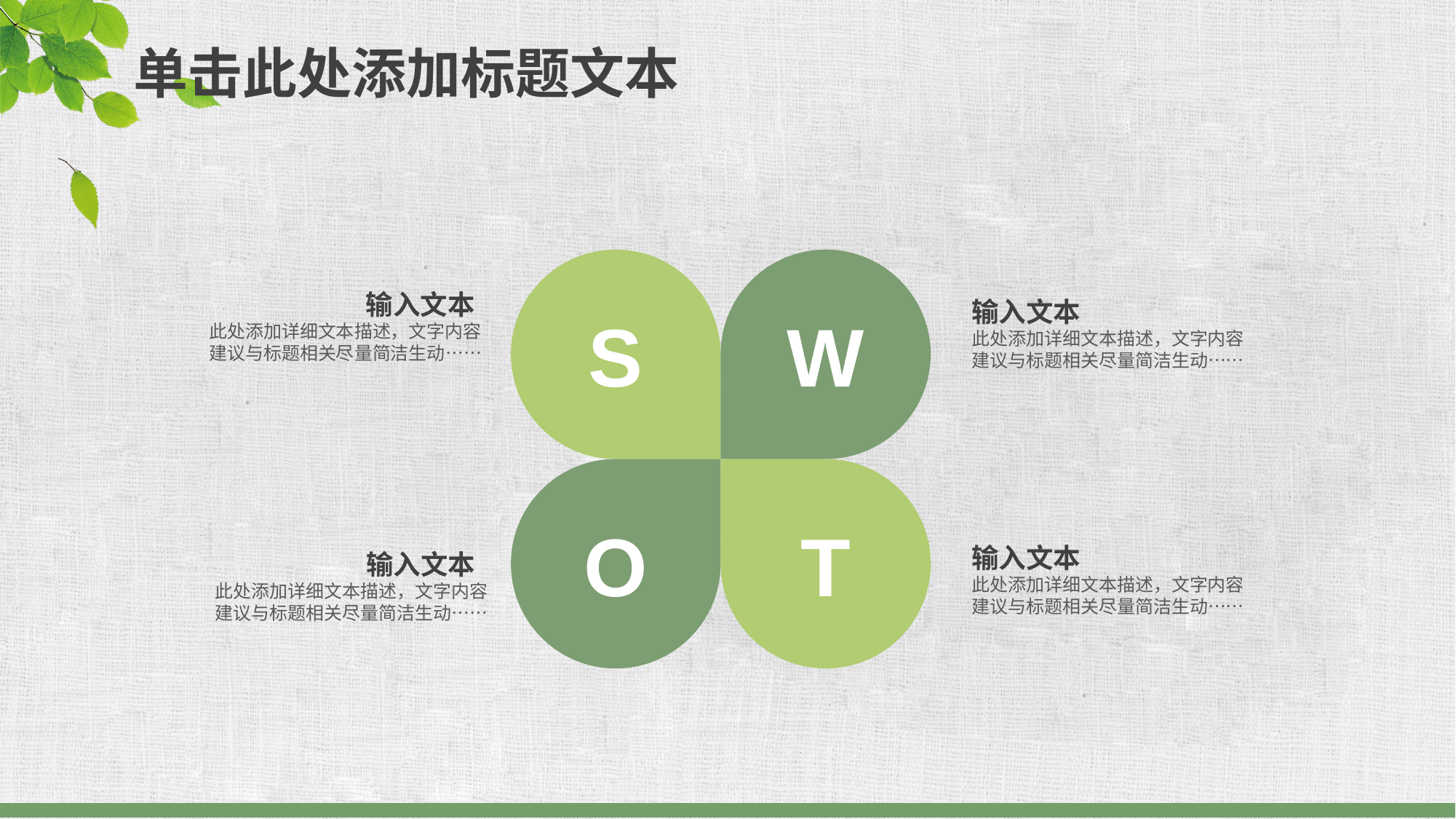

单击此处添加标题文本
S
W
输入文本
输入文本
此处添加详细文本描述，文字内容建议与标题相关尽量简洁生动……
此处添加详细文本描述，文字内容建议与标题相关尽量简洁生动……
O
T
输入文本
此处添加详细文本描述，文字内容建议与标题相关尽量简洁生动……
输入文本
此处添加详细文本描述，文字内容建议与标题相关尽量简洁生动……